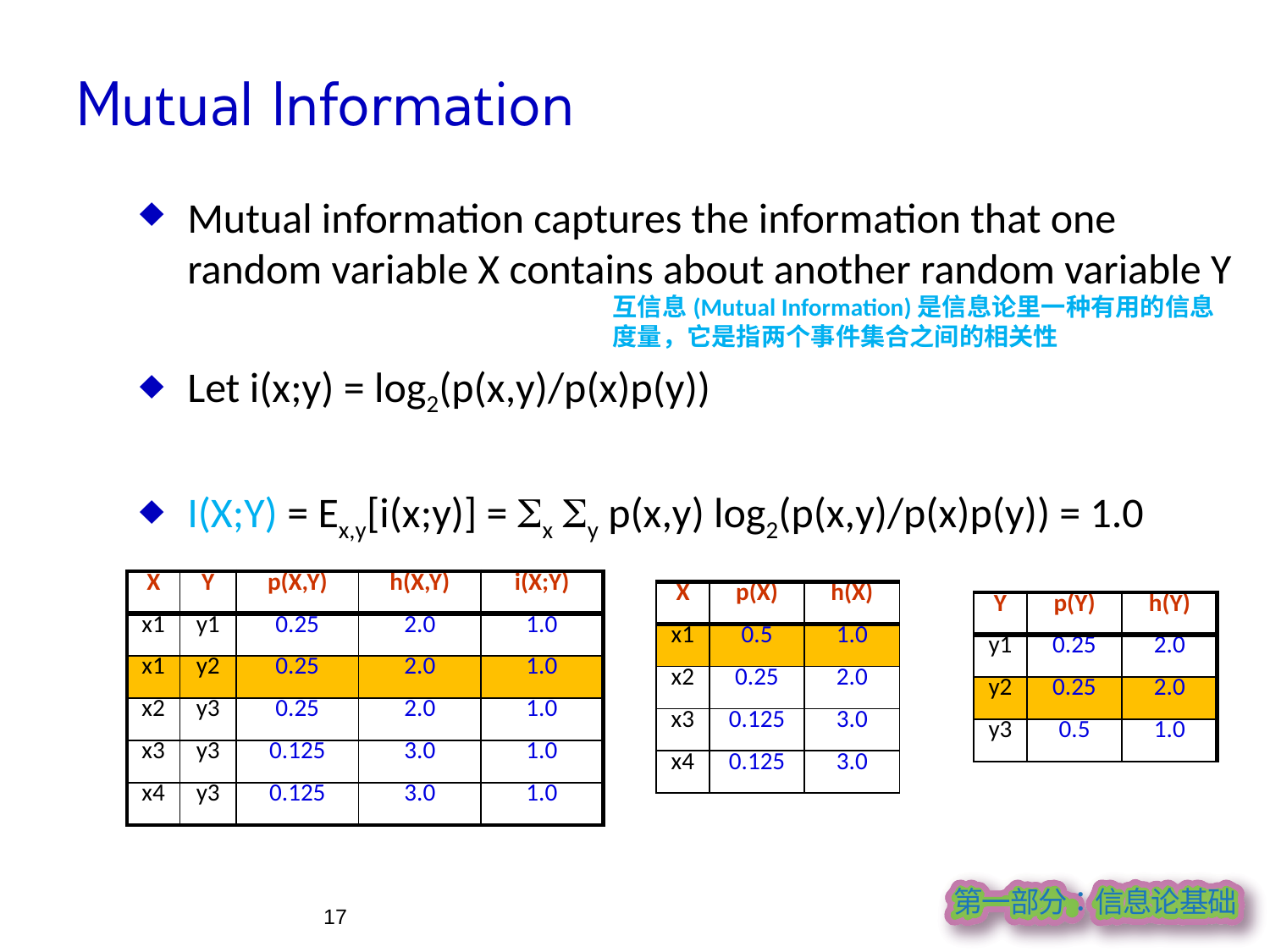

Mutual Information
Mutual information captures the information that one random variable X contains about another random variable Y

Let i(x;y) = log2(p(x,y)/p(x)p(y))

I(X;Y) = Ex,y[i(x;y)] = Σx Σy p(x,y) log2(p(x,y)/p(x)p(y)) = 1.0

互信息(Mutual Information)是信息论里一种有用的信息度量，它是指两个事件集合之间的相关性
| X | Y | p(X,Y) | h(X,Y) | i(X;Y) |
| --- | --- | --- | --- | --- |
| x1 | y1 | 0.25 | 2.0 | 1.0 |
| x1 | y2 | 0.25 | 2.0 | 1.0 |
| x2 | y3 | 0.25 | 2.0 | 1.0 |
| x3 | y3 | 0.125 | 3.0 | 1.0 |
| x4 | y3 | 0.125 | 3.0 | 1.0 |
| X | p(X) | h(X) |
| --- | --- | --- |
| x1 | 0.5 | 1.0 |
| x2 | 0.25 | 2.0 |
| x3 | 0.125 | 3.0 |
| x4 | 0.125 | 3.0 |
| Y | p(Y) | h(Y) |
| --- | --- | --- |
| y1 | 0.25 | 2.0 |
| y2 | 0.25 | 2.0 |
| y3 | 0.5 | 1.0 |
17